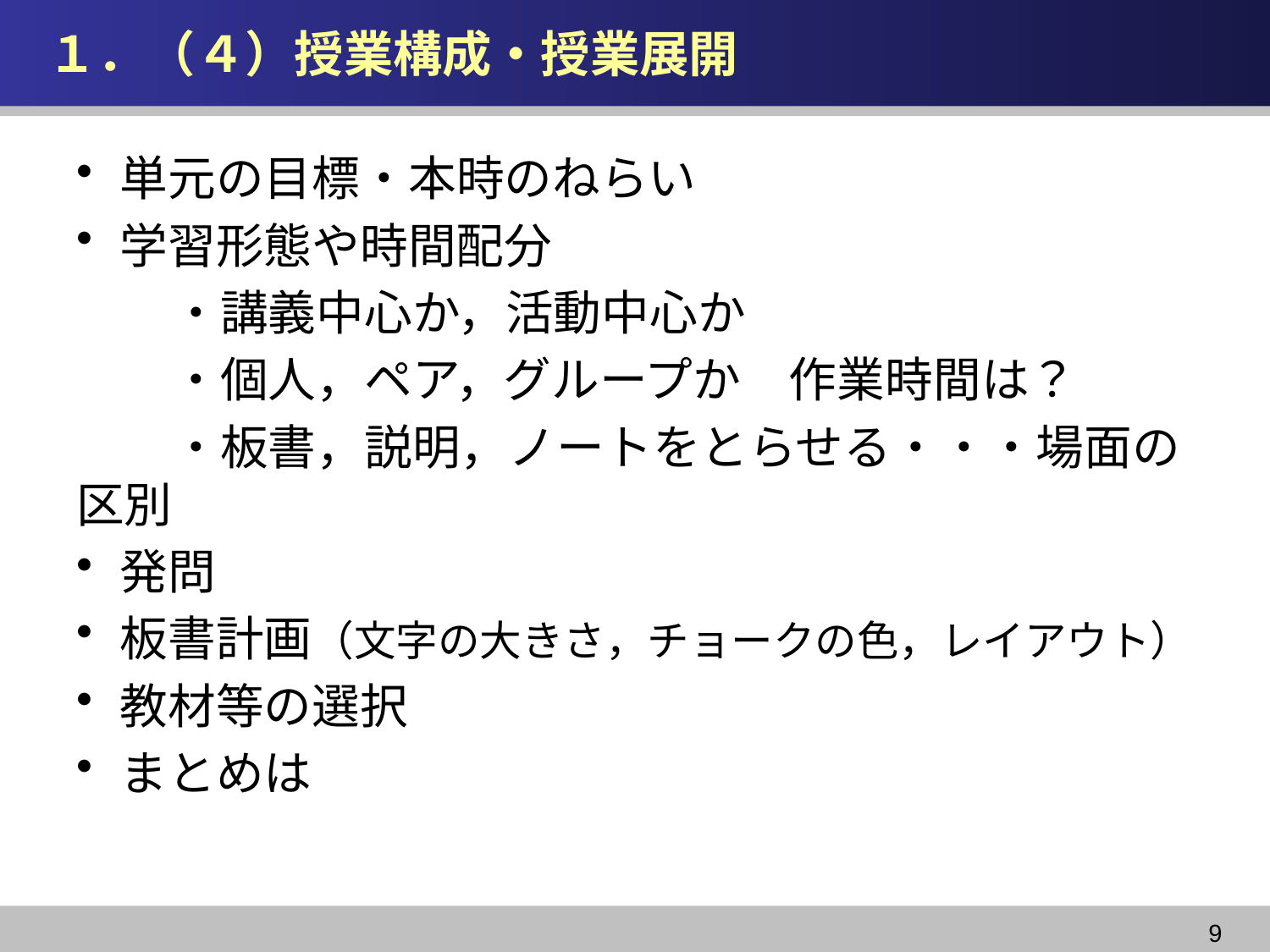

# １．（４）授業構成・授業展開
単元の目標・本時のねらい
学習形態や時間配分
　　・講義中心か，活動中心か
　　・個人，ペア，グループか　作業時間は？
　　・板書，説明，ノートをとらせる・・・場面の区別
発問
板書計画（文字の大きさ，チョークの色，レイアウト）
教材等の選択
まとめは

9